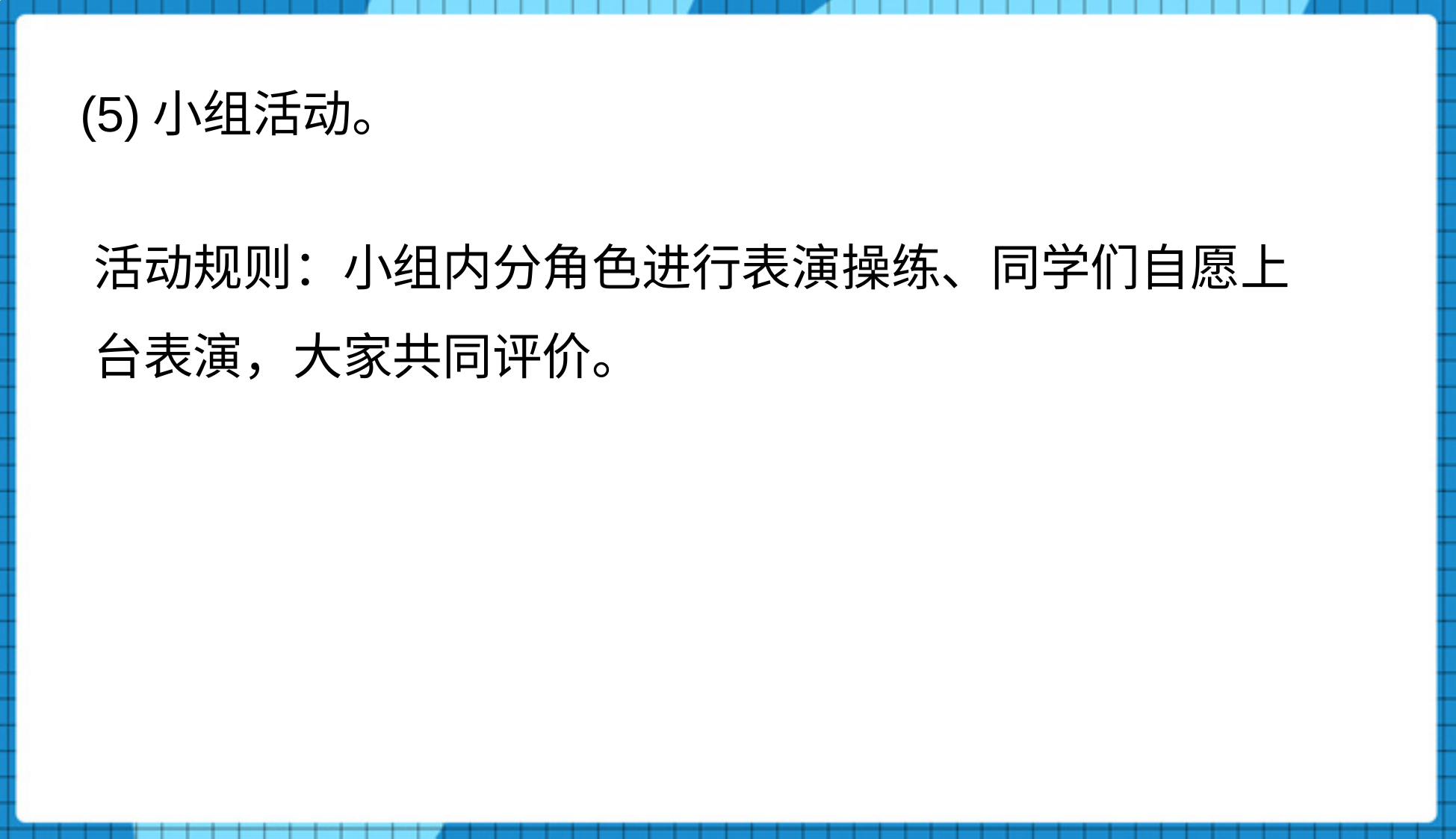

(5)小组活动。
活动规则：小组内分角色进行表演操练、同学们自愿上台表演，大家共同评价。